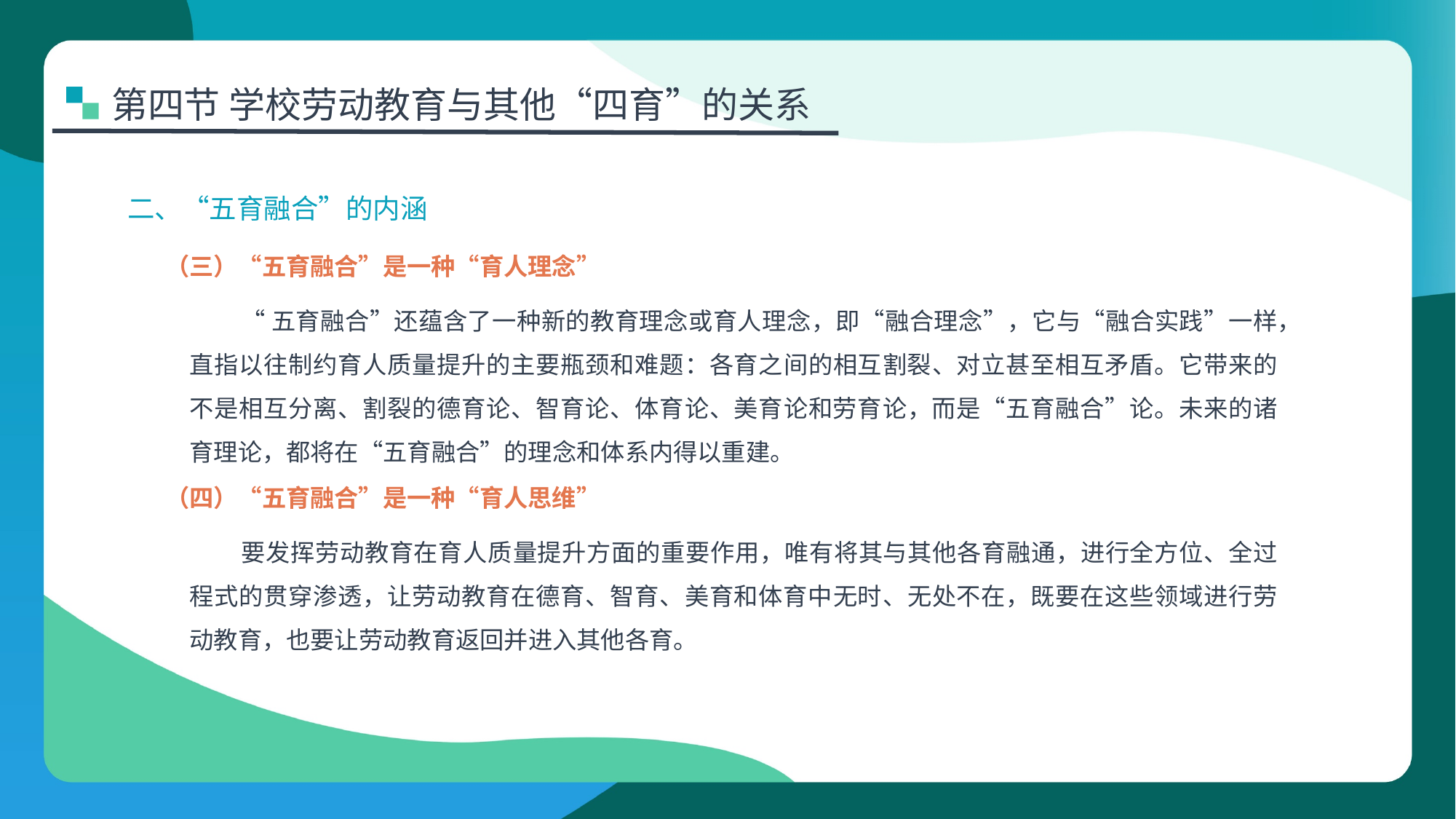

第四节 学校劳动教育与其他“四育”的关系

二、“五育融合”的内涵
（三）“五育融合”是一种“育人理念”
“五育融合”还蕴含了一种新的教育理念或育人理念，即“融合理念”，它与“融合实践”一样，直指以往制约育人质量提升的主要瓶颈和难题：各育之间的相互割裂、对立甚至相互矛盾。它带来的不是相互分离、割裂的德育论、智育论、体育论、美育论和劳育论，而是“五育融合”论。未来的诸育理论，都将在“五育融合”的理念和体系内得以重建。
（四）“五育融合”是一种“育人思维”
要发挥劳动教育在育人质量提升方面的重要作用，唯有将其与其他各育融通，进行全方位、全过程式的贯穿渗透，让劳动教育在德育、智育、美育和体育中无时、无处不在，既要在这些领域进行劳动教育，也要让劳动教育返回并进入其他各育。